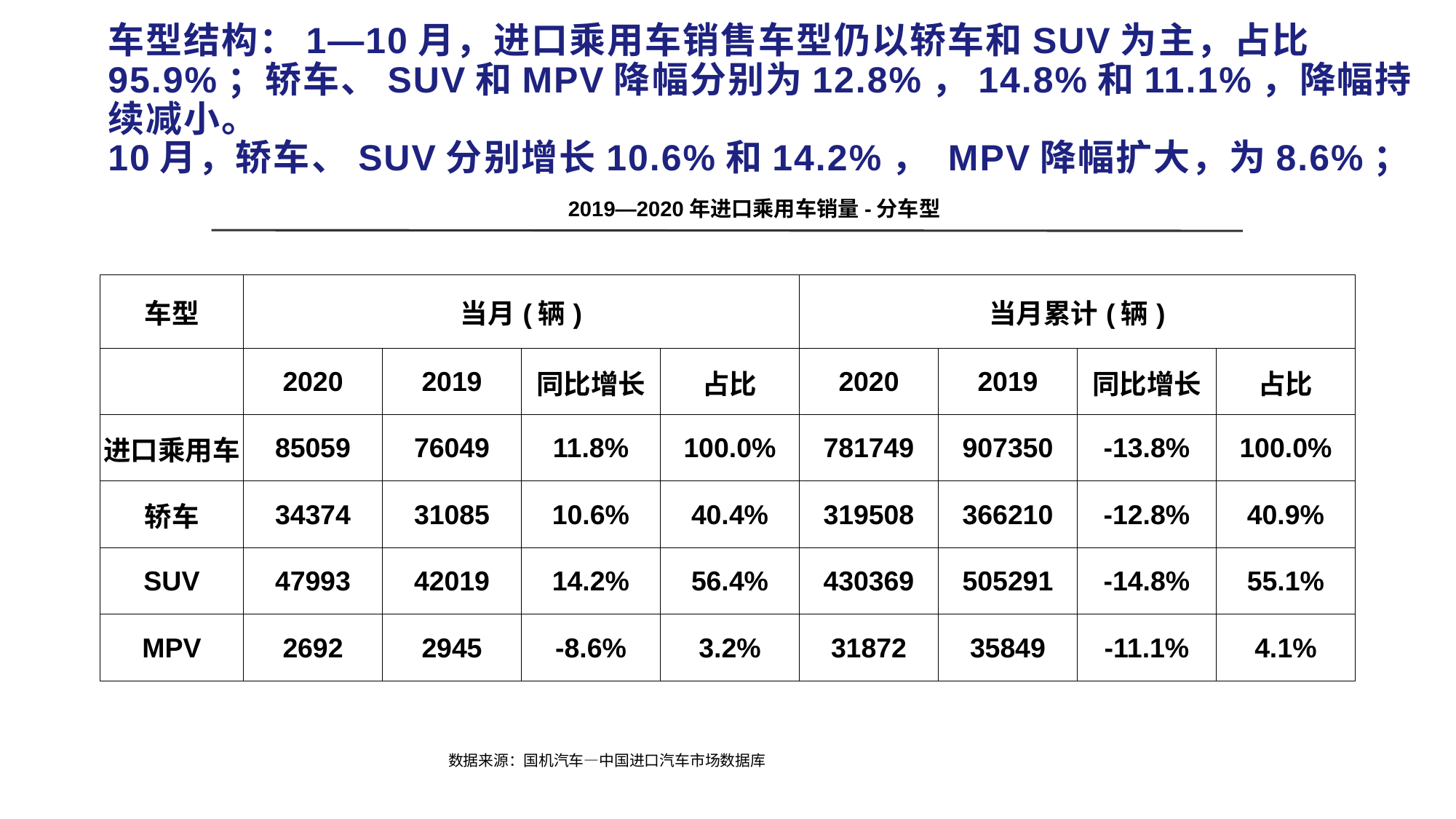

# 车型结构：1—10月，进口乘用车销售车型仍以轿车和SUV为主，占比95.9%；轿车、SUV和MPV降幅分别为12.8%，14.8%和11.1%，降幅持续减小。 10月，轿车、SUV分别增长10.6%和14.2%， MPV降幅扩大，为8.6%；
2019—2020年进口乘用车销量-分车型

| 车型 | 当月(辆) |  |  |  | 当月累计(辆) |  |  |  |
| --- | --- | --- | --- | --- | --- | --- | --- | --- |
|  | 2020 | 2019 | 同比增长 | 占比 | 2020 | 2019 | 同比增长 | 占比 |
| 进口乘用车 | 85059 | 76049 | 11.8% | 100.0% | 781749 | 907350 | -13.8% | 100.0% |
| 轿车 | 34374 | 31085 | 10.6% | 40.4% | 319508 | 366210 | -12.8% | 40.9% |
| SUV | 47993 | 42019 | 14.2% | 56.4% | 430369 | 505291 | -14.8% | 55.1% |
| MPV | 2692 | 2945 | -8.6% | 3.2% | 31872 | 35849 | -11.1% | 4.1% |
数据来源：国机汽车—中国进口汽车市场数据库